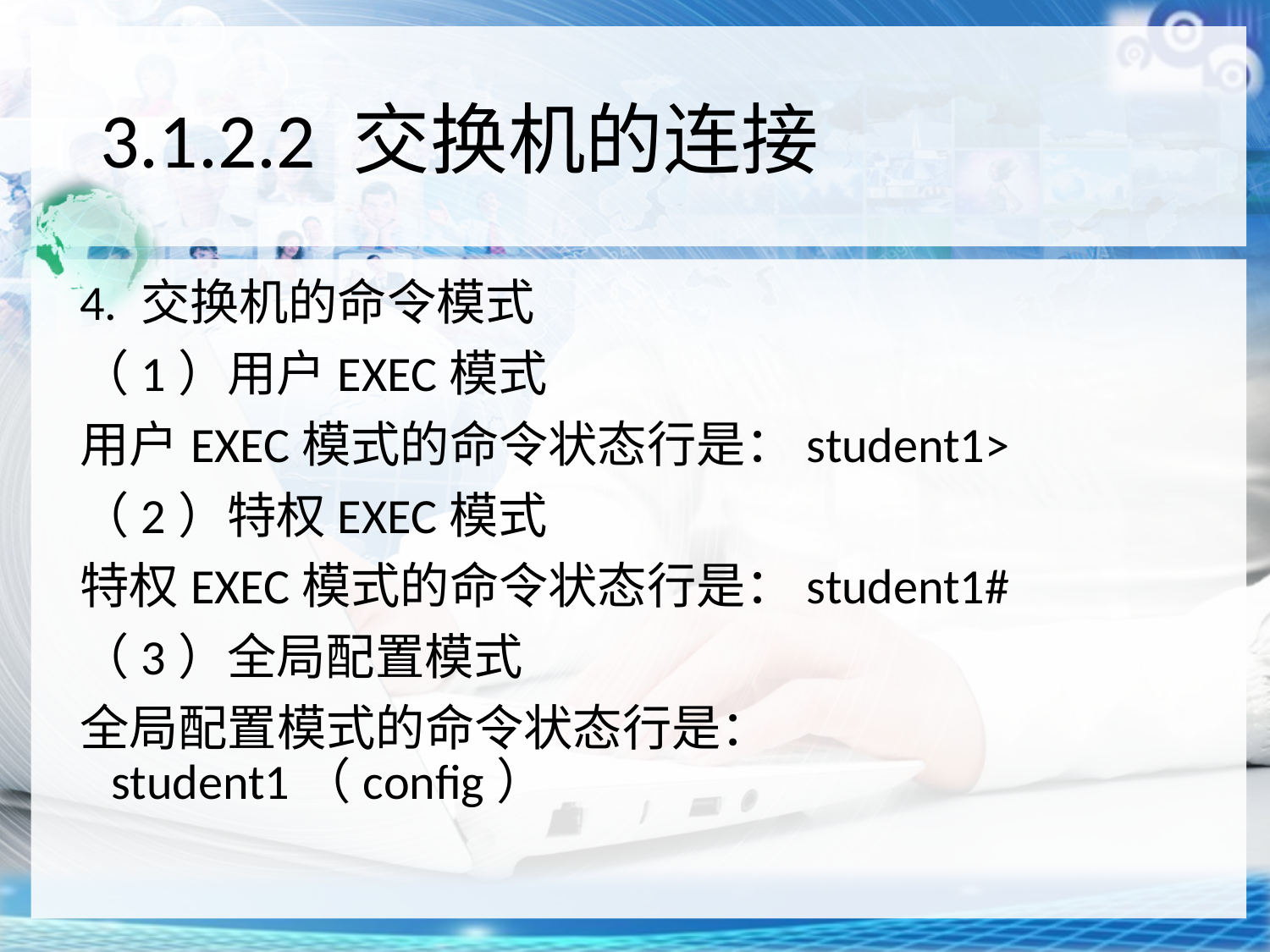

# 3.1.2.2 交换机的连接
4. 交换机的命令模式
（1）用户EXEC模式
用户EXEC模式的命令状态行是：student1>
（2）特权EXEC模式
特权EXEC模式的命令状态行是：student1#
（3）全局配置模式
全局配置模式的命令状态行是：student1（config）